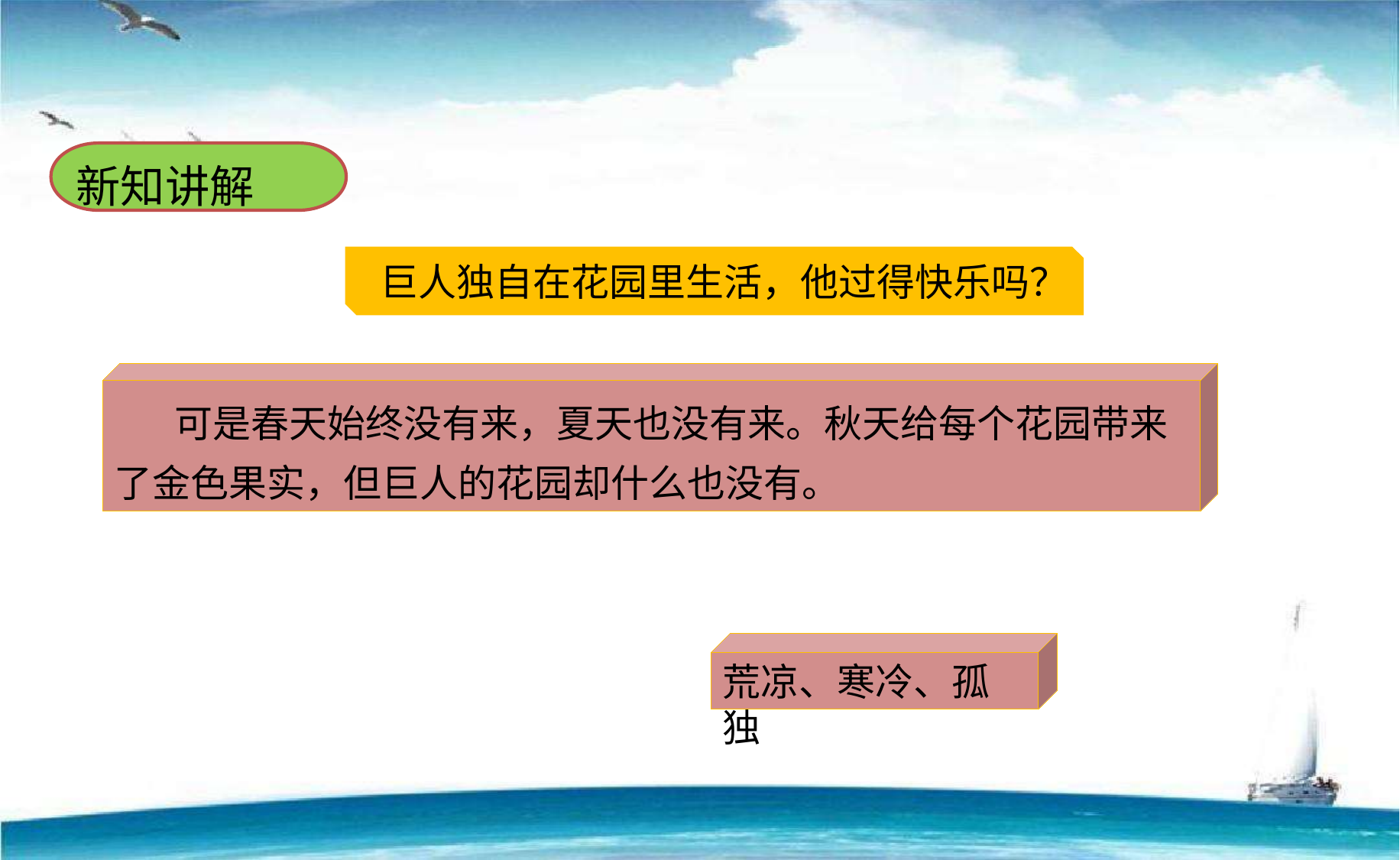

新知讲解

 巨人独自在花园里生活，他过得快乐吗？
      可是春天始终没有来，夏天也没有来。秋天给每个花园带来了金色果实，但巨人的花园却什么也没有。
荒凉、寒冷、孤独